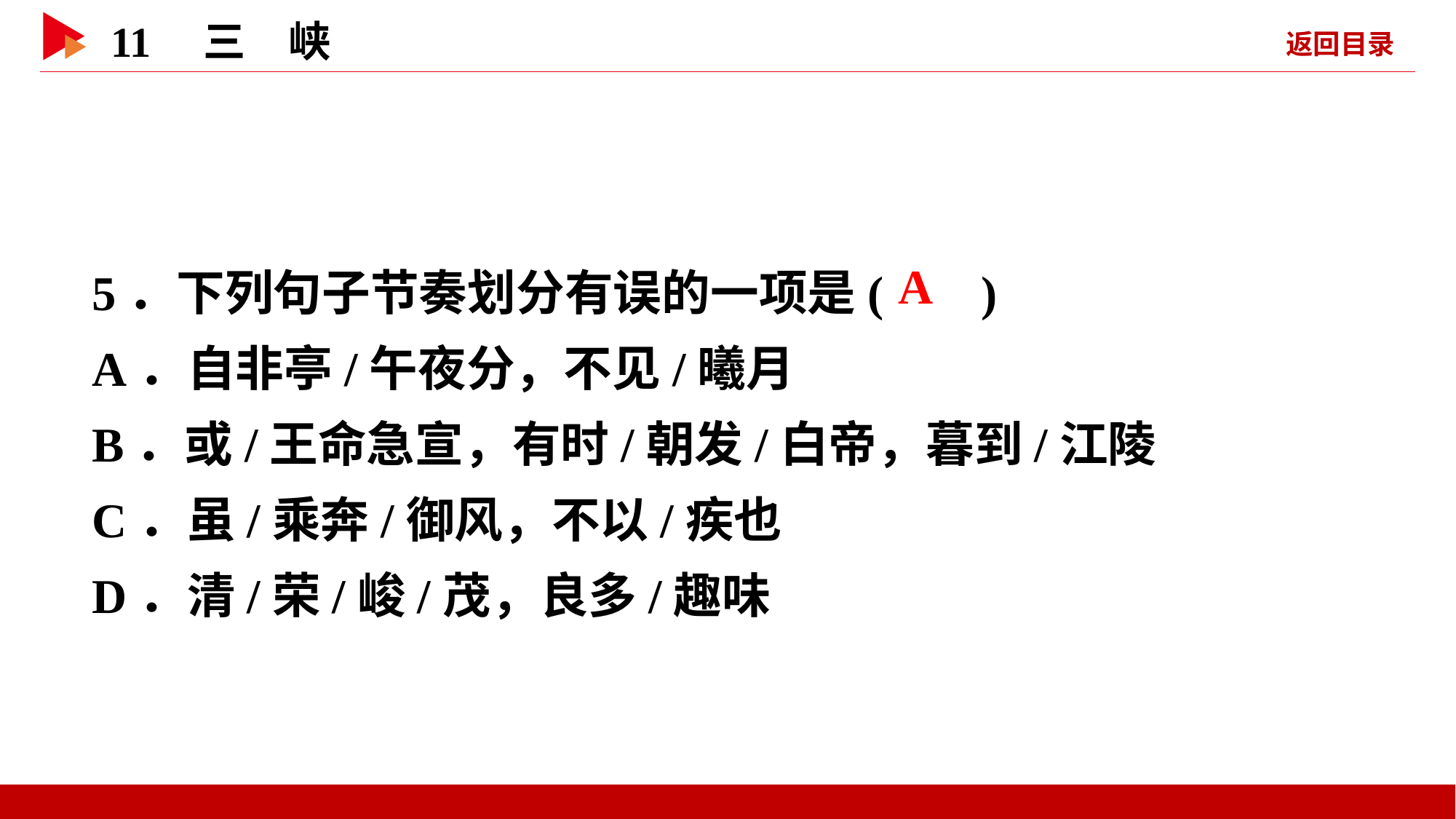

5．下列句子节奏划分有误的一项是(        )
A．自非亭/午夜分，不见/曦月
B．或/王命急宣，有时/朝发/白帝，暮到/江陵
C．虽/乘奔/御风，不以/疾也
D．清/荣/峻/茂，良多/趣味
   A